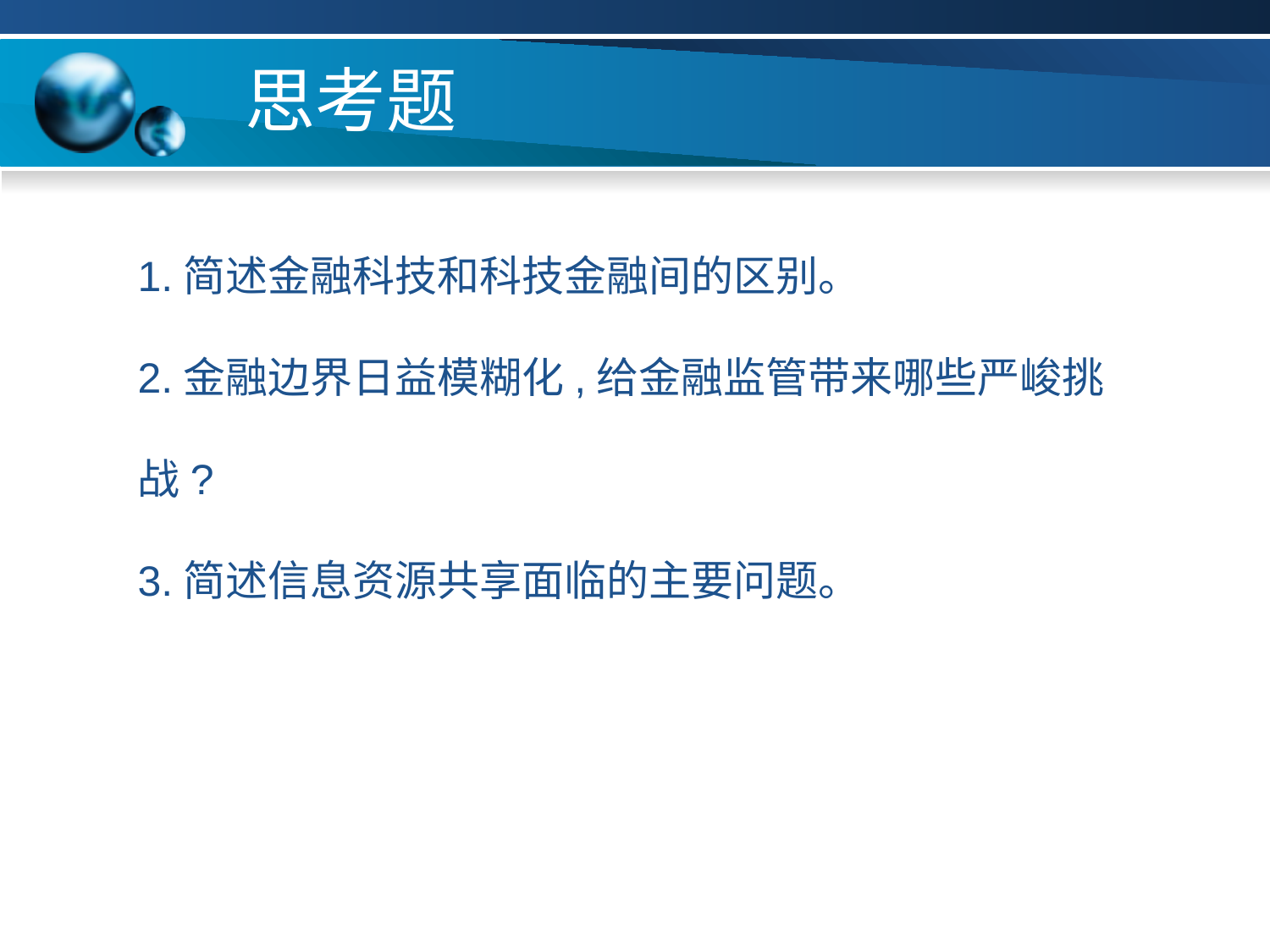

# 思考题
1.简述金融科技和科技金融间的区别。
2.金融边界日益模糊化,给金融监管带来哪些严峻挑战?
3.简述信息资源共享面临的主要问题。